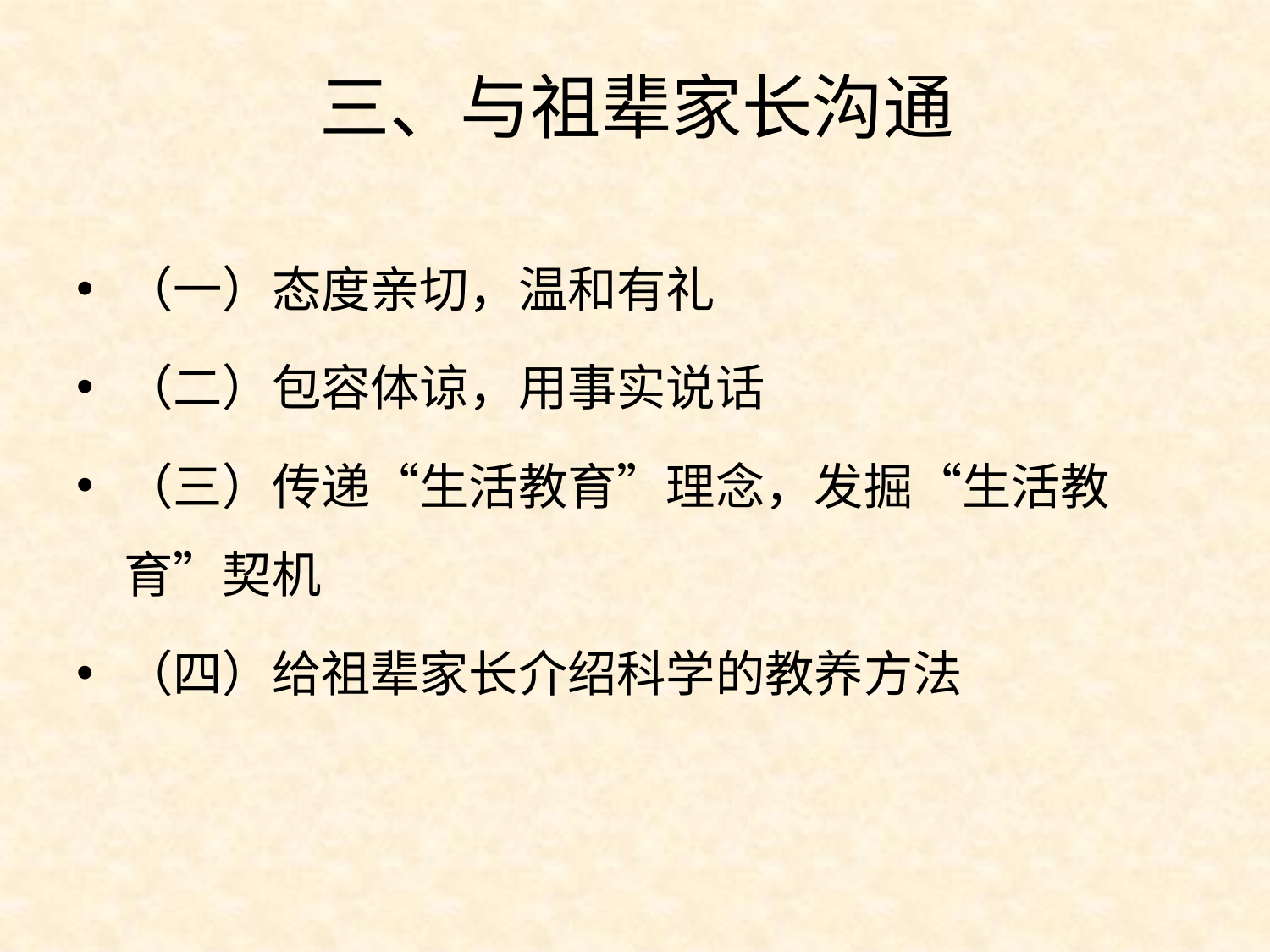

# 三、与祖辈家长沟通
（一）态度亲切，温和有礼
（二）包容体谅，用事实说话
（三）传递“生活教育”理念，发掘“生活教育”契机
（四）给祖辈家长介绍科学的教养方法